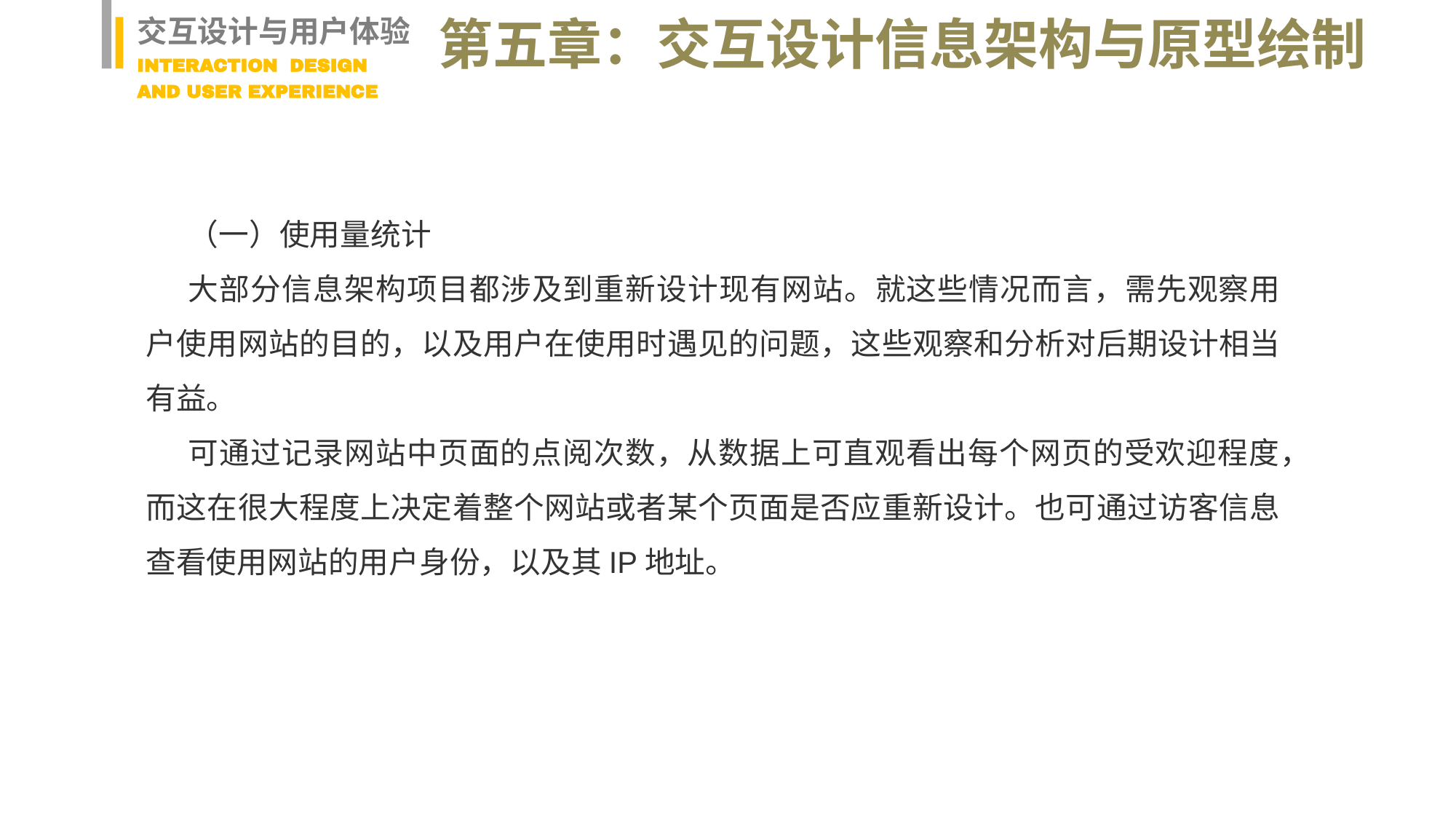

交互设计与用户体验
INTERACTION  DESIGN
AND USER EXPERIENCE
第五章：交互设计信息架构与原型绘制

（一）使用量统计
大部分信息架构项目都涉及到重新设计现有网站。就这些情况而言，需先观察用户使用网站的目的，以及用户在使用时遇见的问题，这些观察和分析对后期设计相当有益。
可通过记录网站中页面的点阅次数，从数据上可直观看出每个网页的受欢迎程度，而这在很大程度上决定着整个网站或者某个页面是否应重新设计。也可通过访客信息查看使用网站的用户身份，以及其IP地址。